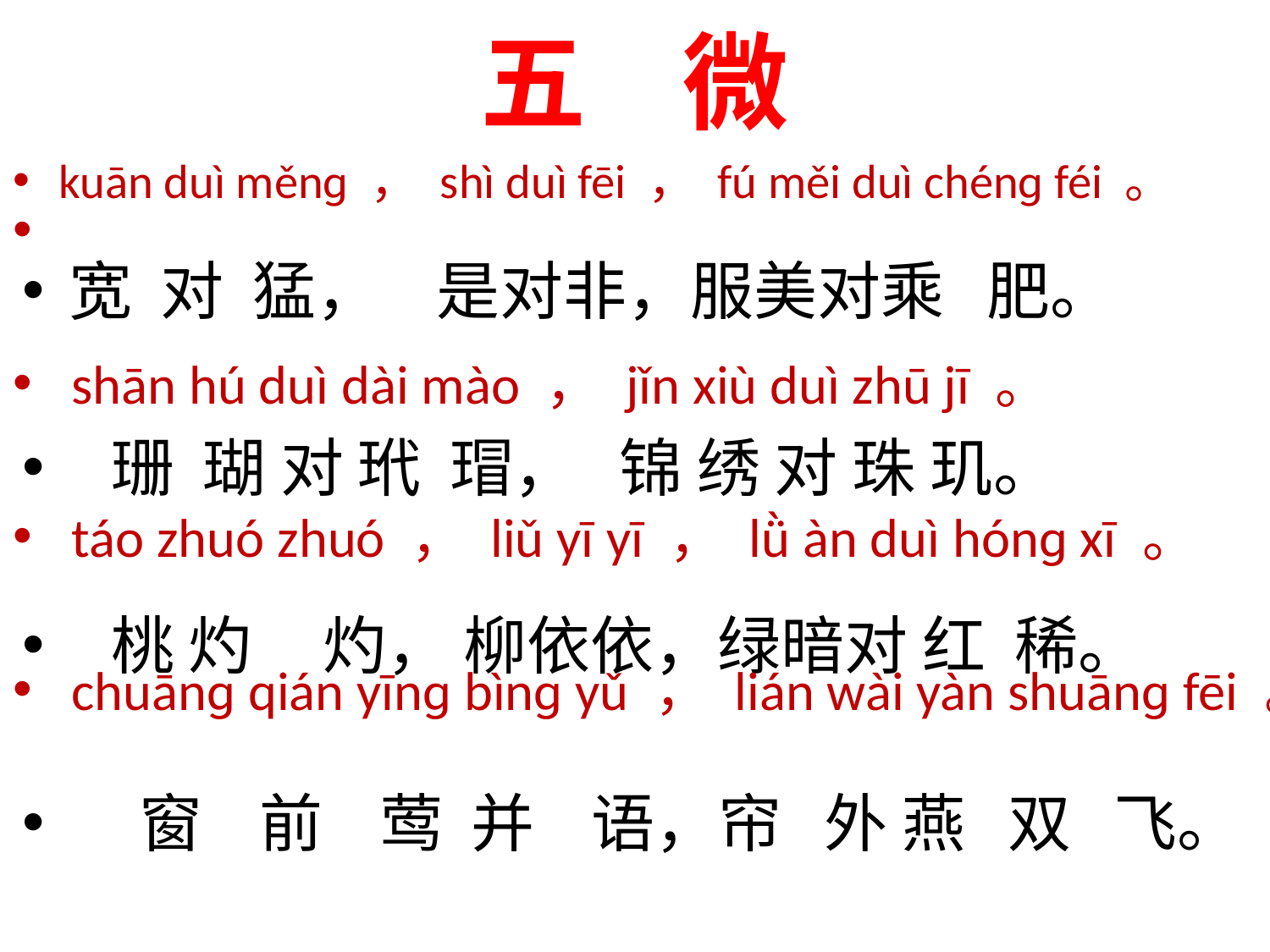

# 五    微
kuān duì měnɡ ， shì duì fēi ， fú měi duì chénɡ féi 。

 shān hú duì dài mào ， jǐn xiù duì zhū jī 。

 táo zhuó zhuó ， liǔ yī yī ， lǜ àn duì hónɡ xī 。

 chuānɡ qián yīnɡ bìnɡ yǔ ， lián wài yàn shuānɡ fēi 。
宽  对  猛，    是对非，服美对乘   肥。

  珊  瑚 对 玳  瑁，   锦 绣 对 珠 玑。

  桃 灼     灼， 柳依依，绿暗对 红  稀。

    窗    前    莺  并    语，帘   外 燕   双   飞。